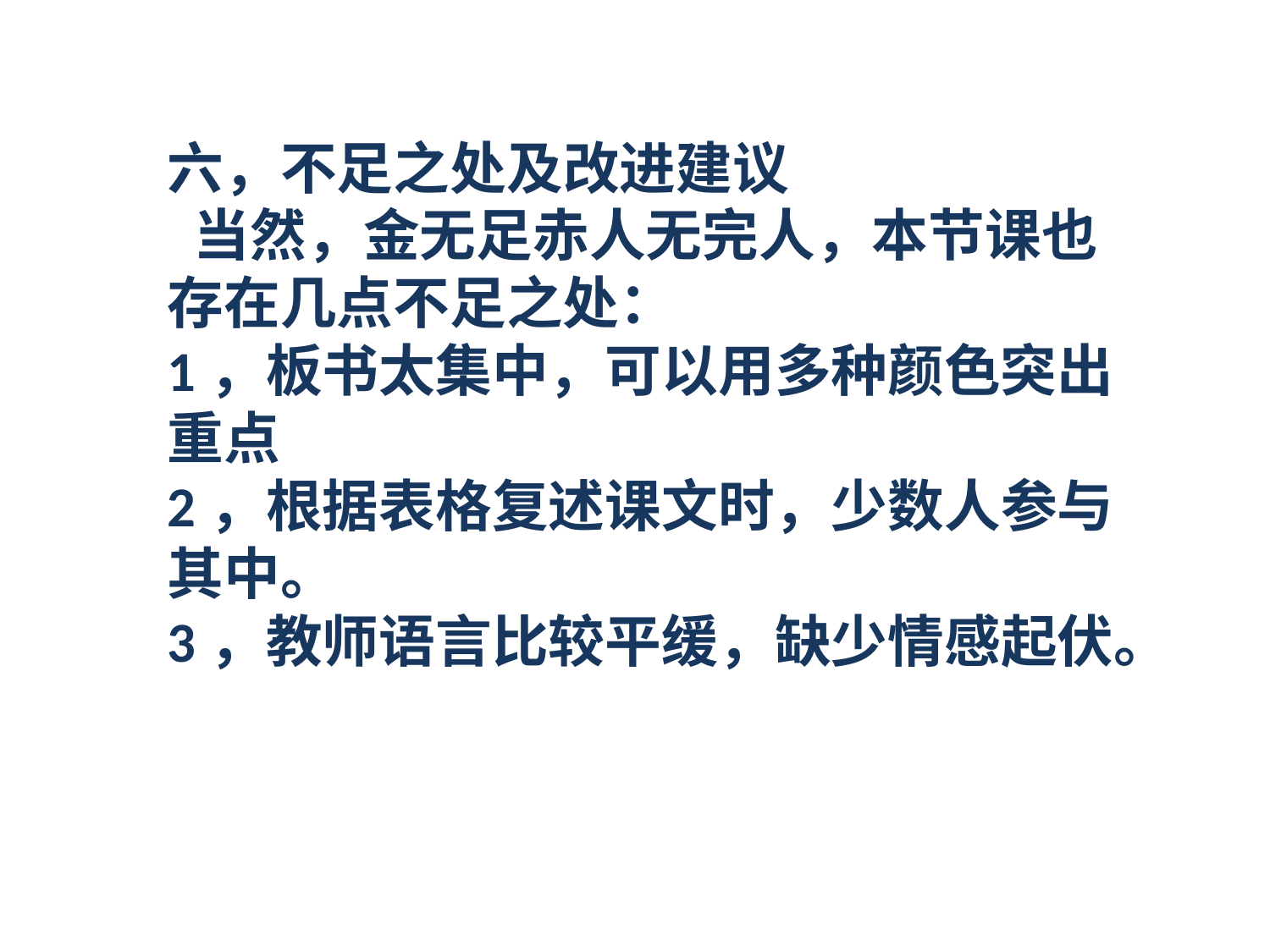

六，不足之处及改进建议
 当然，金无足赤人无完人，本节课也存在几点不足之处：
1，板书太集中，可以用多种颜色突出重点
2，根据表格复述课文时，少数人参与其中。
3，教师语言比较平缓，缺少情感起伏。